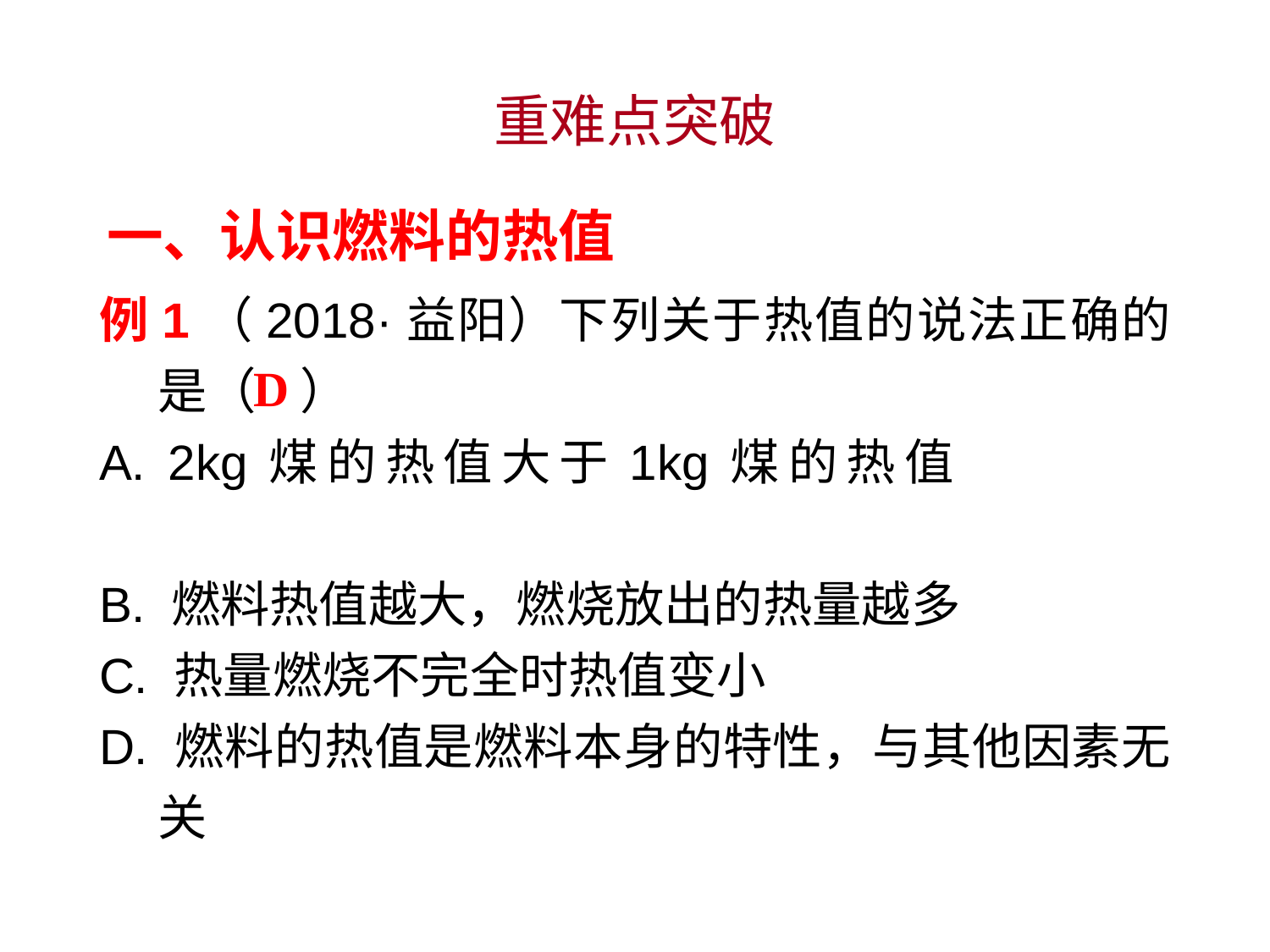

重难点突破
一、认识燃料的热值
例1（2018·益阳）下列关于热值的说法正确的是（    ）
A. 2kg煤的热值大于1kg煤的热值
B. 燃料热值越大，燃烧放出的热量越多
C. 热量燃烧不完全时热值变小
D. 燃料的热值是燃料本身的特性，与其他因素无关
D